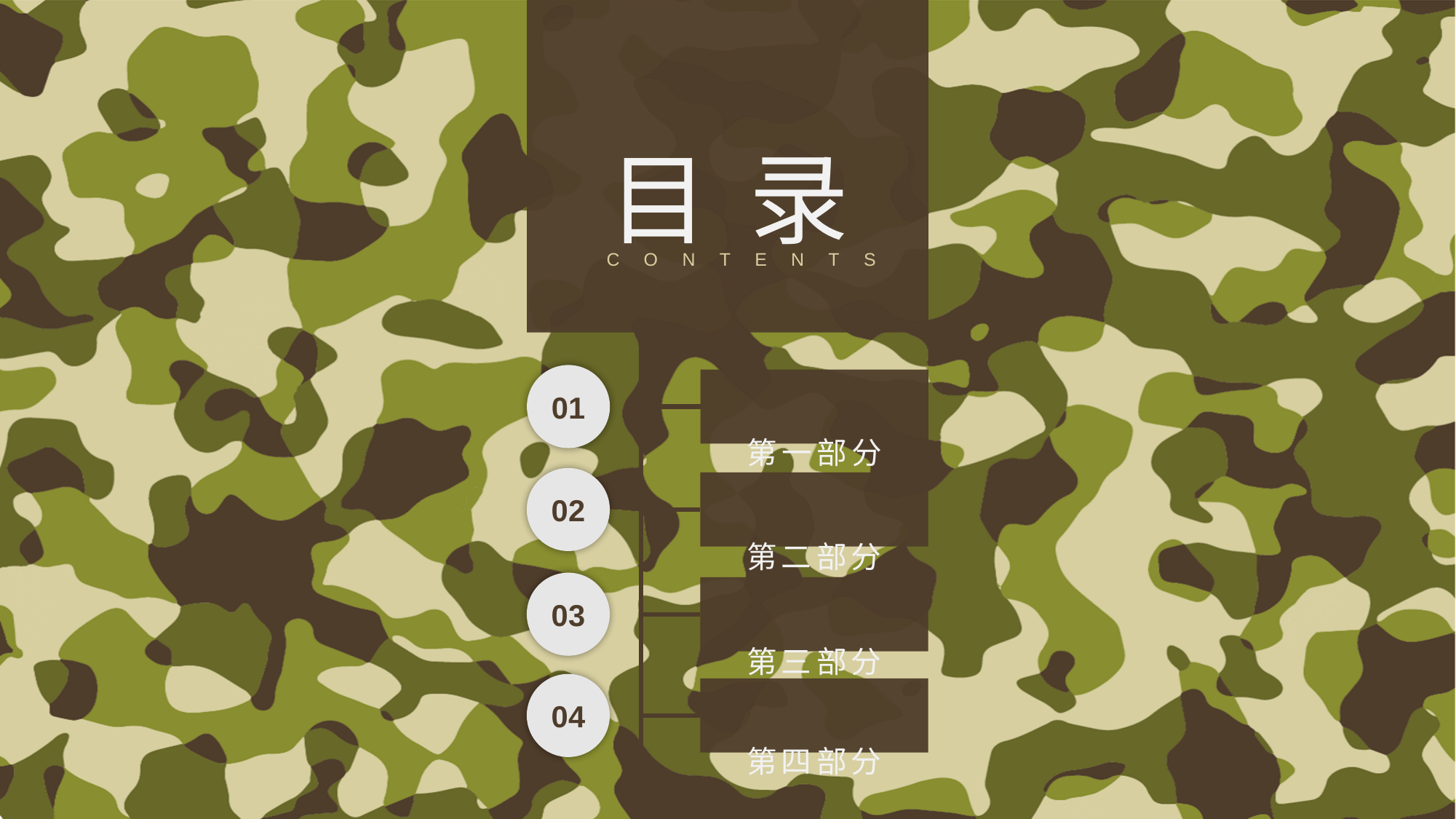

目 录
CONTENTS
第一部分
01

第二部分
02

第三部分
03

第四部分
04